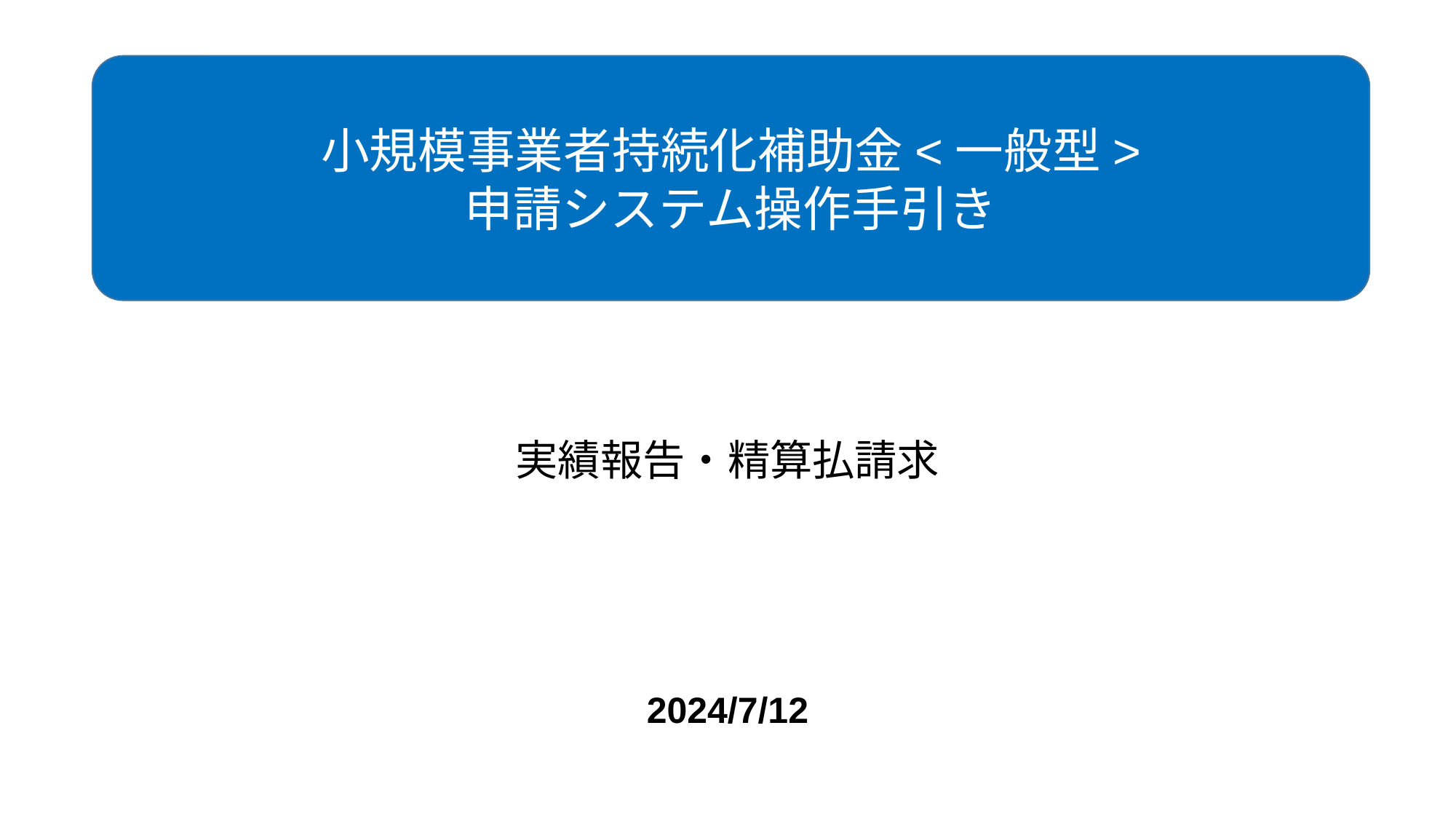

小規模事業者持続化補助金<一般型>
申請システム操作手引き
実績報告・精算払請求
2024/7/12